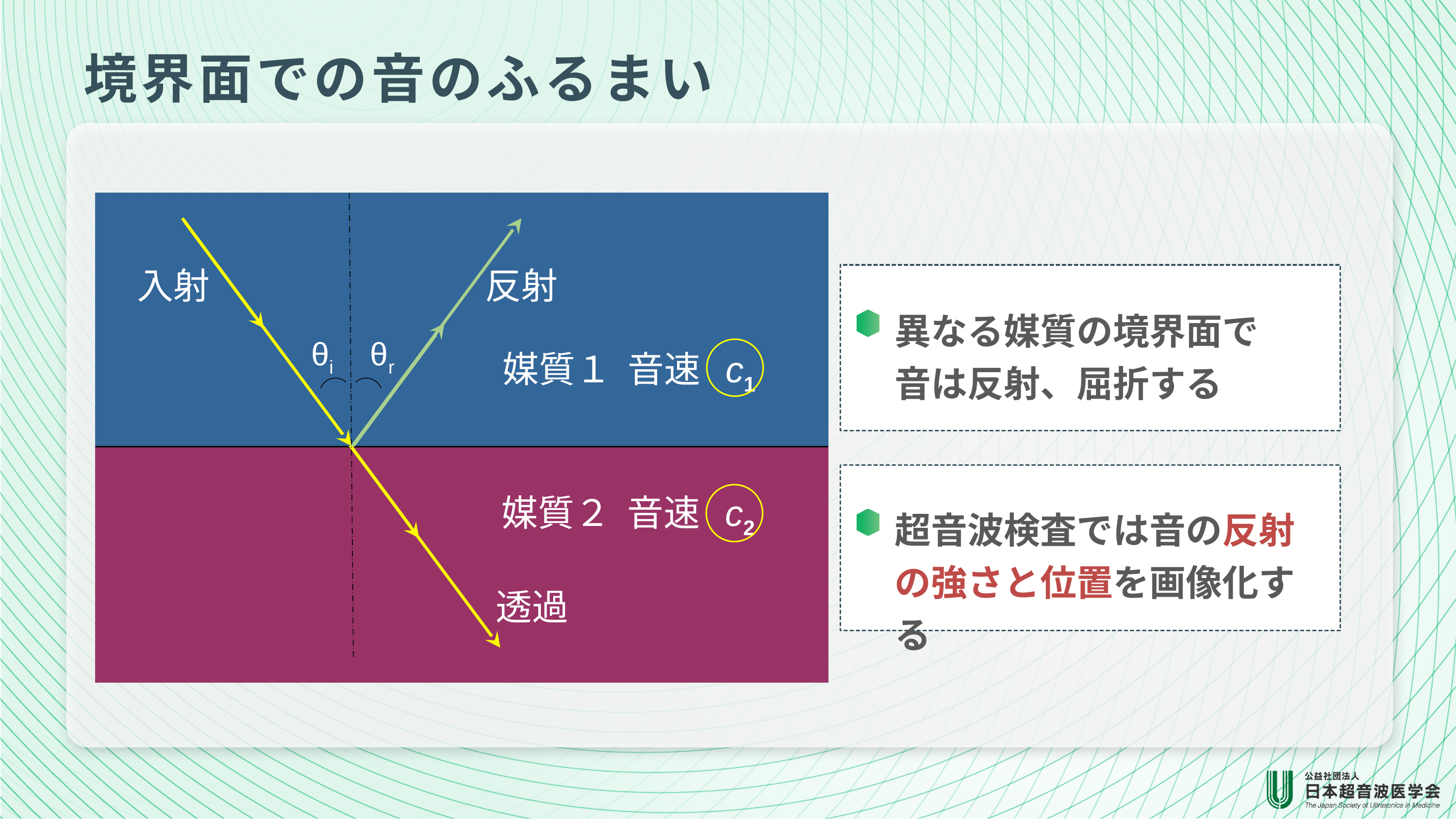

境界面での音のふるまい

入射
反射

異なる媒質の境界面で
音は反射、屈折する

θr

θi

媒質１  音速  c1

媒質２  音速  c2
超音波検査では音の反射の強さと位置を画像化する

透過